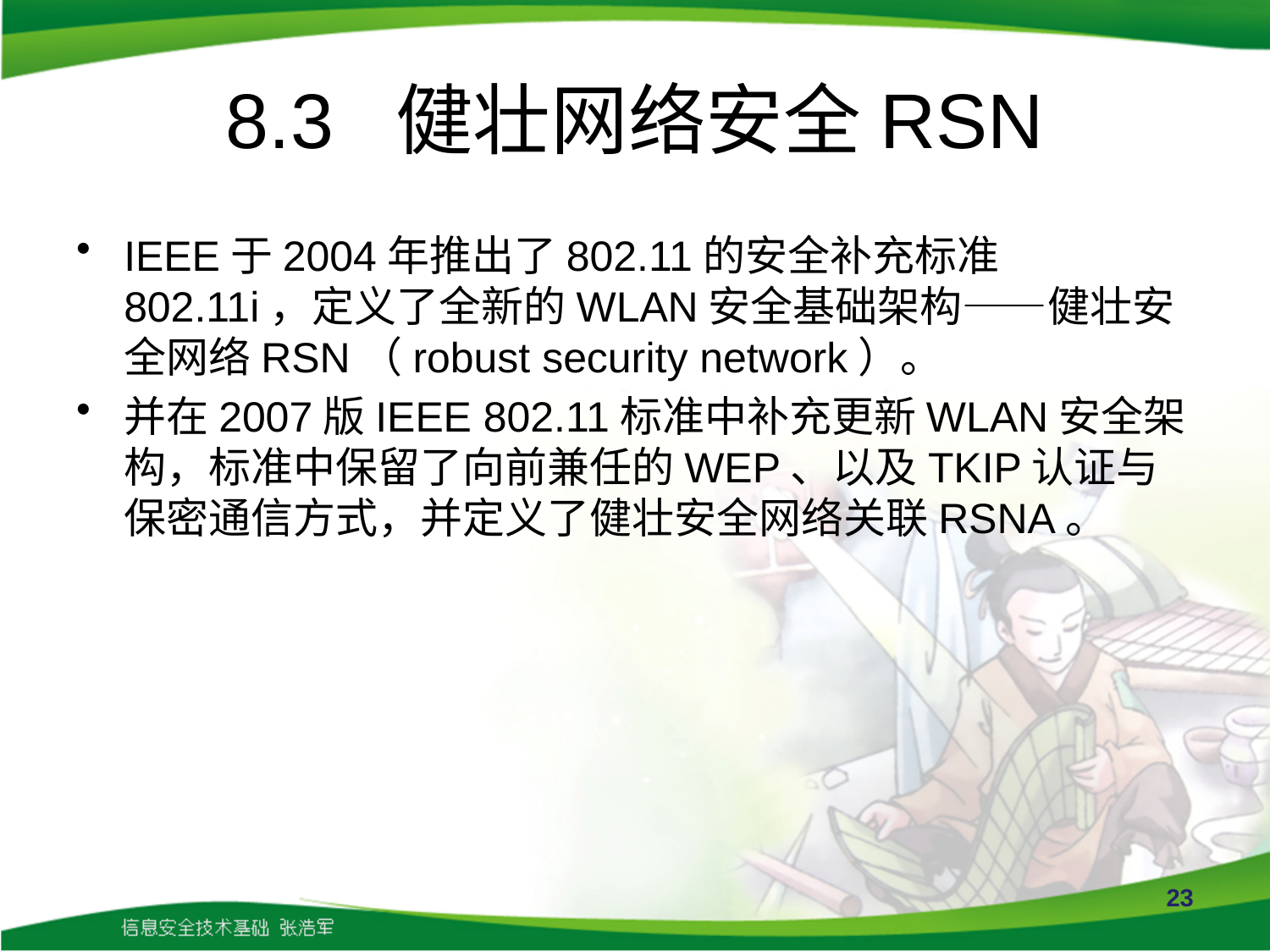

# 8.3  健壮网络安全RSN
IEEE于2004年推出了802.11的安全补充标准802.11i，定义了全新的WLAN安全基础架构——健壮安全网络RSN（robust security network）。
并在2007版IEEE 802.11标准中补充更新WLAN安全架构，标准中保留了向前兼任的WEP、以及TKIP认证与保密通信方式，并定义了健壮安全网络关联RSNA。
23